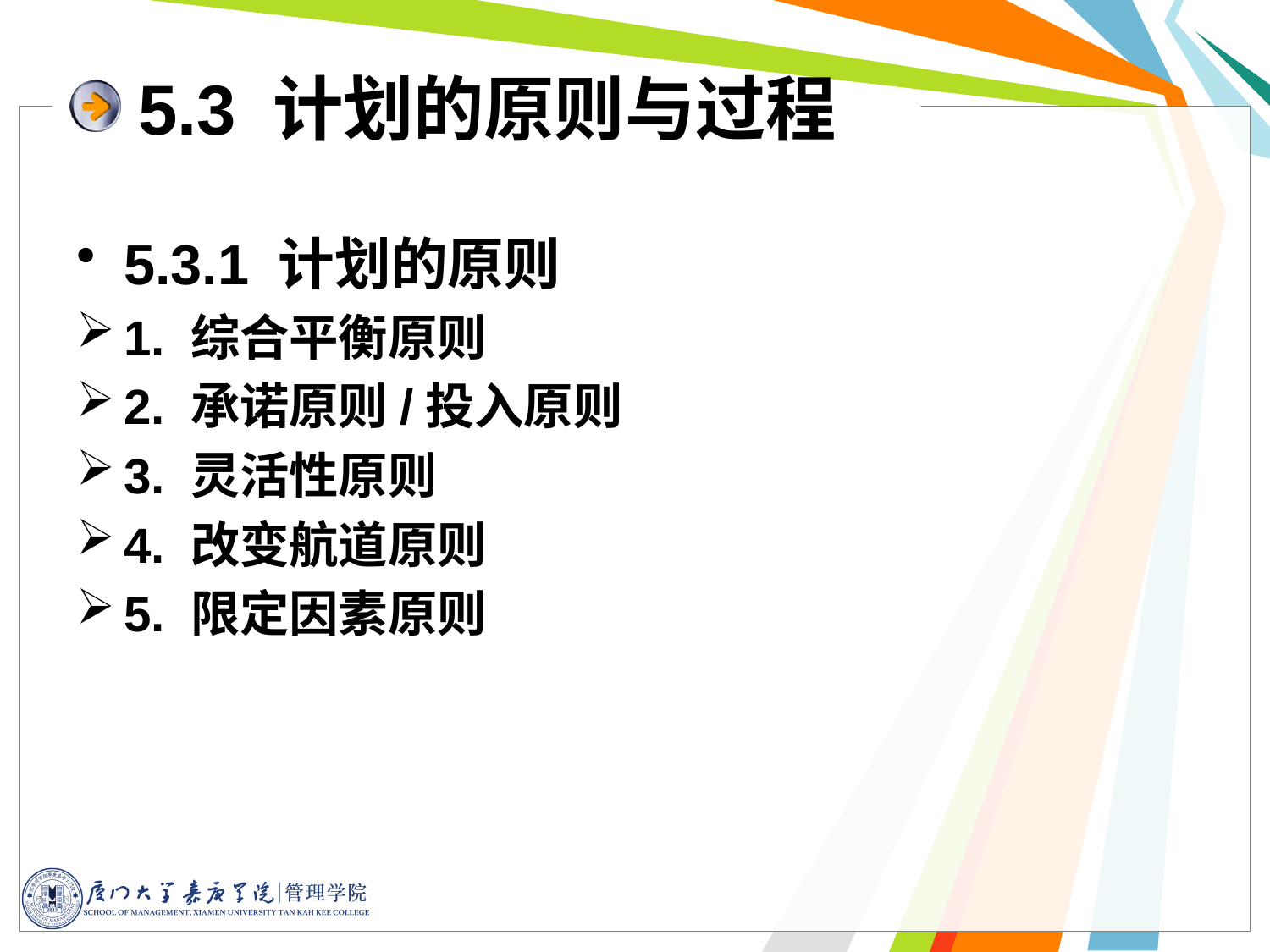

5.3 计划的原则与过程
5.3.1 计划的原则
1. 综合平衡原则
2. 承诺原则/投入原则
3. 灵活性原则
4. 改变航道原则
5. 限定因素原则